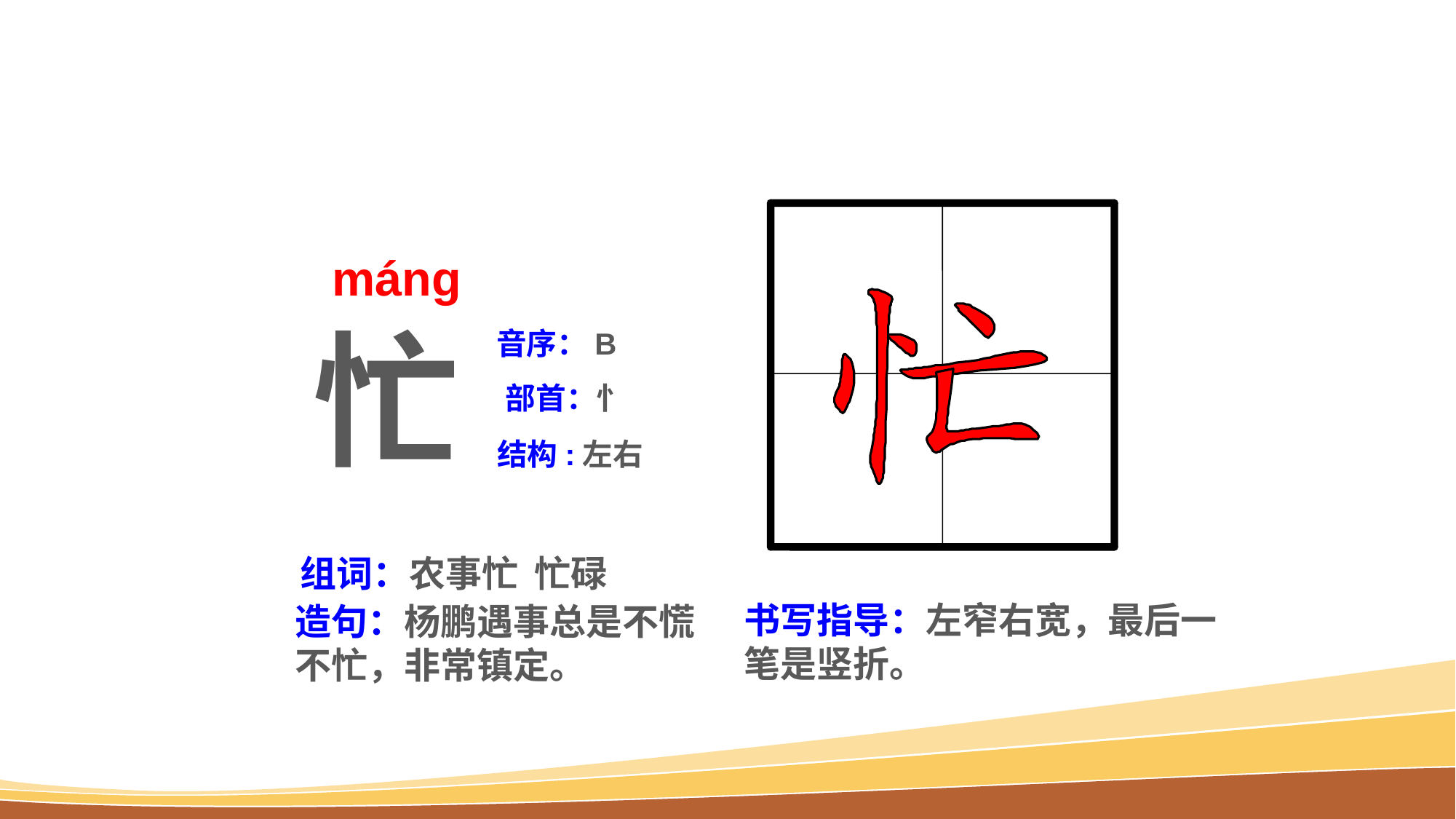

máng

忙
音序：B

部首：忄
结构:左右
组词：农事忙  忙碌
书写指导：左窄右宽，最后一笔是竖折。
造句：杨鹏遇事总是不慌不忙，非常镇定。